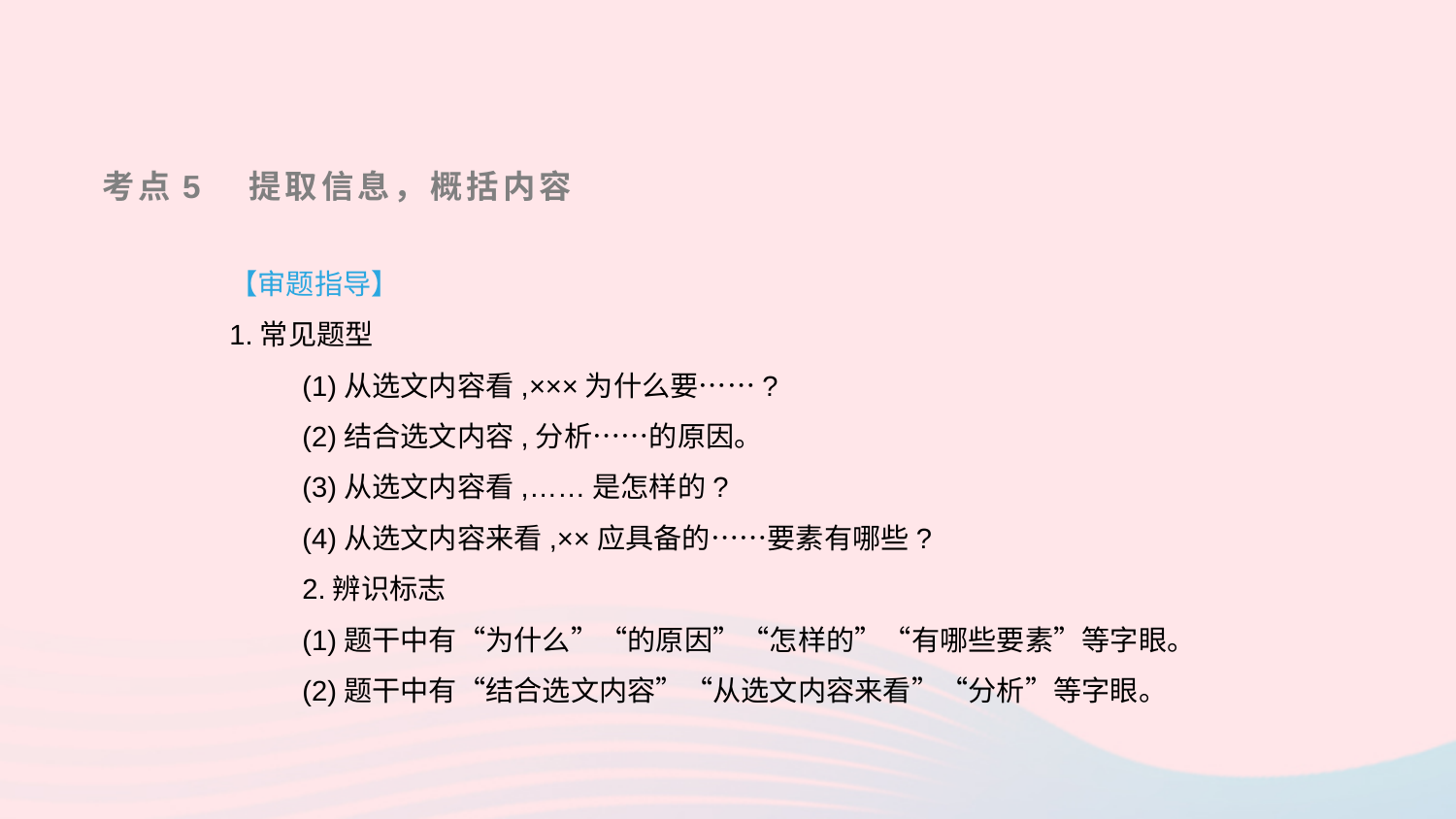

考点5　提取信息，概括内容
【审题指导】
1.常见题型
(1)从选文内容看,×××为什么要……?
(2)结合选文内容,分析……的原因。
(3)从选文内容看,……是怎样的?
(4)从选文内容来看,××应具备的……要素有哪些?
2.辨识标志
(1)题干中有“为什么”“的原因”“怎样的”“有哪些要素”等字眼。
(2)题干中有“结合选文内容”“从选文内容来看”“分析”等字眼。